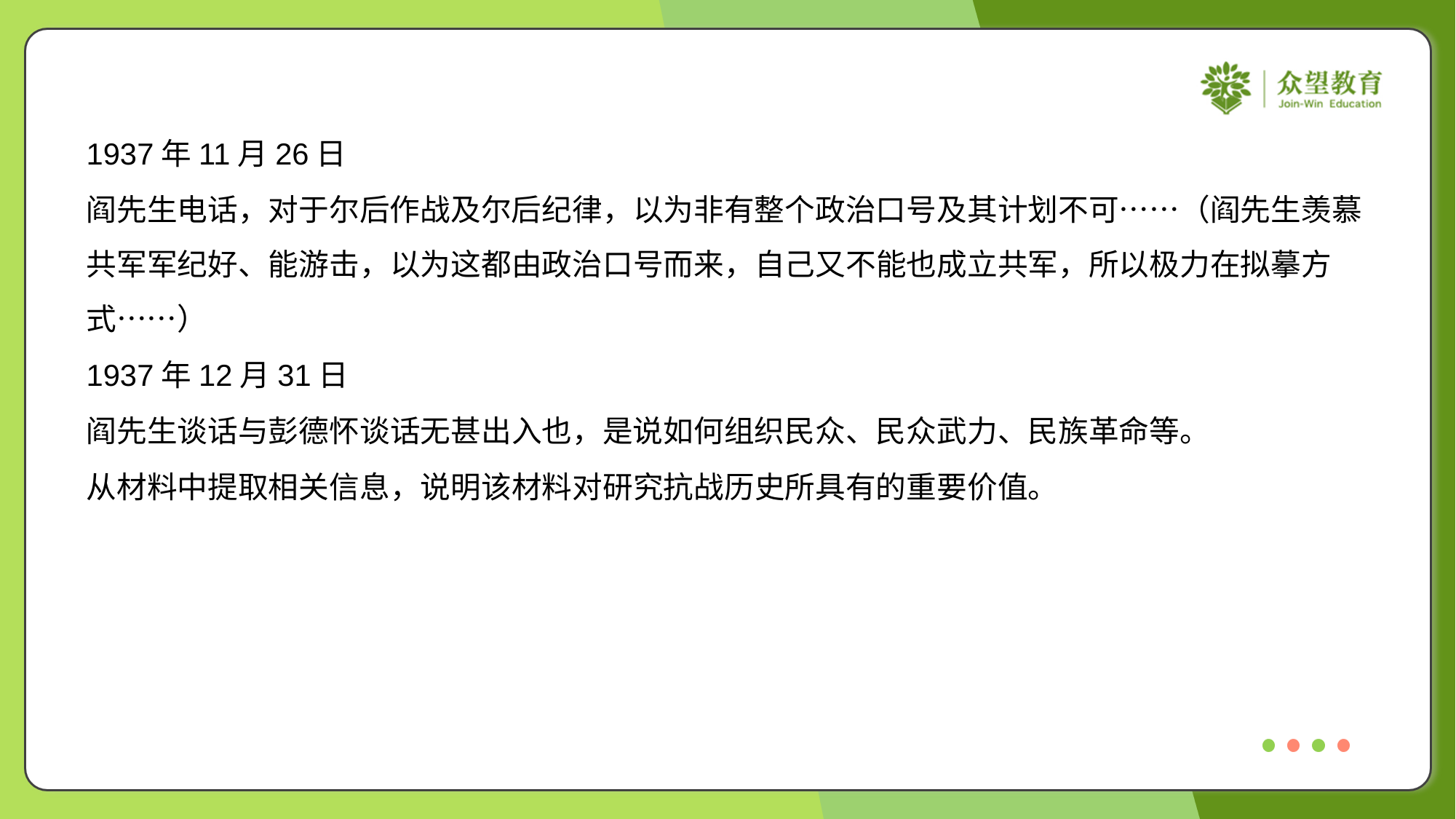

1937年11月26日
阎先生电话，对于尔后作战及尔后纪律，以为非有整个政治口号及其计划不可……（阎先生羡慕
共军军纪好、能游击，以为这都由政治口号而来，自己又不能也成立共军，所以极力在拟摹方
式……）
1937年12月31日
阎先生谈话与彭德怀谈话无甚出入也，是说如何组织民众、民众武力、民族革命等。
从材料中提取相关信息，说明该材料对研究抗战历史所具有的重要价值。